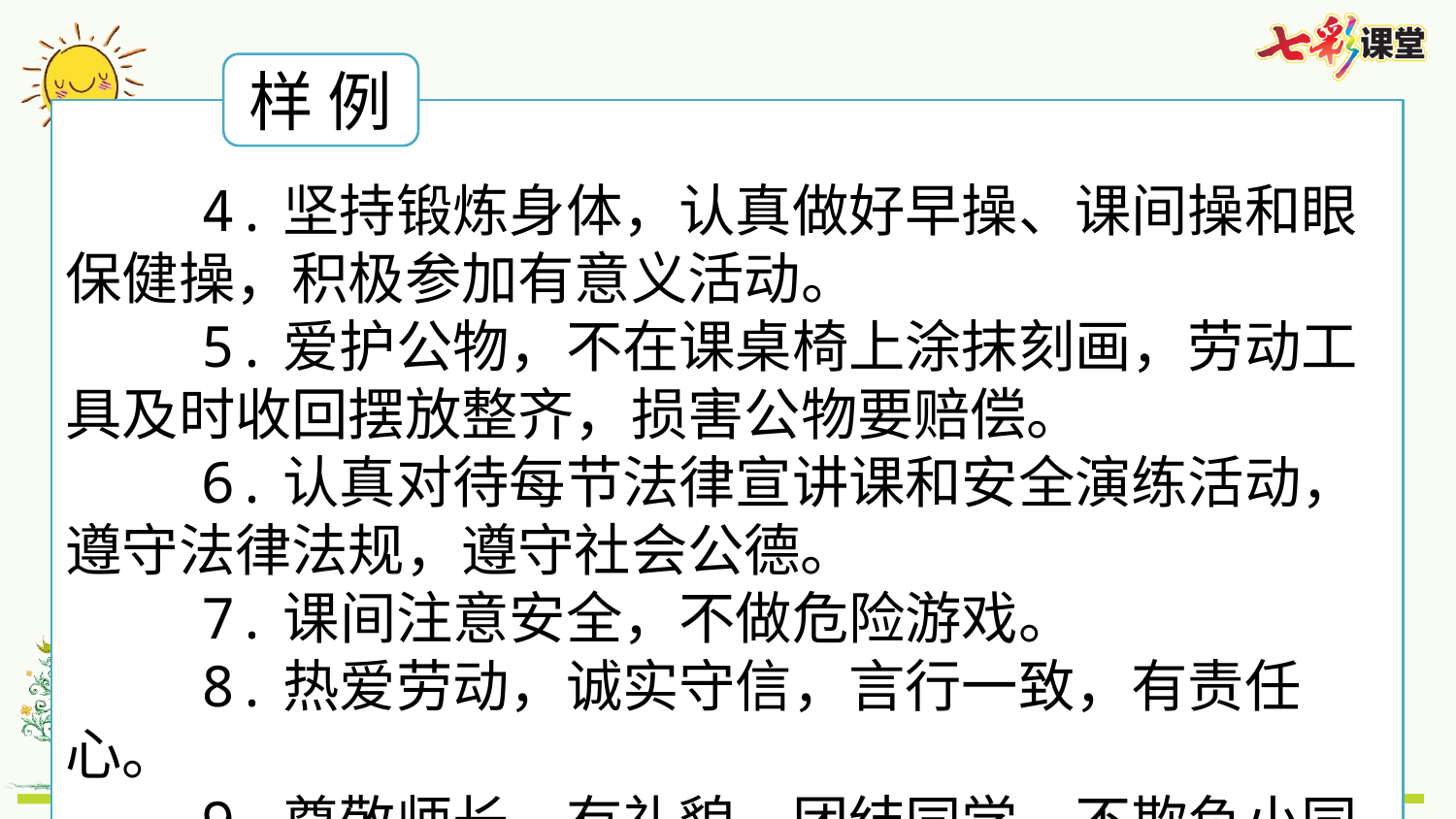

样 例

    4.坚持锻炼身体，认真做好早操、课间操和眼保健操，积极参加有意义活动。
    5.爱护公物，不在课桌椅上涂抹刻画，劳动工具及时收回摆放整齐，损害公物要赔偿。
    6.认真对待每节法律宣讲课和安全演练活动，遵守法律法规，遵守社会公德。
    7.课间注意安全，不做危险游戏。
    8.热爱劳动，诚实守信，言行一致，有责任心。
    9.尊敬师长，有礼貌，团结同学，不欺负小同学。